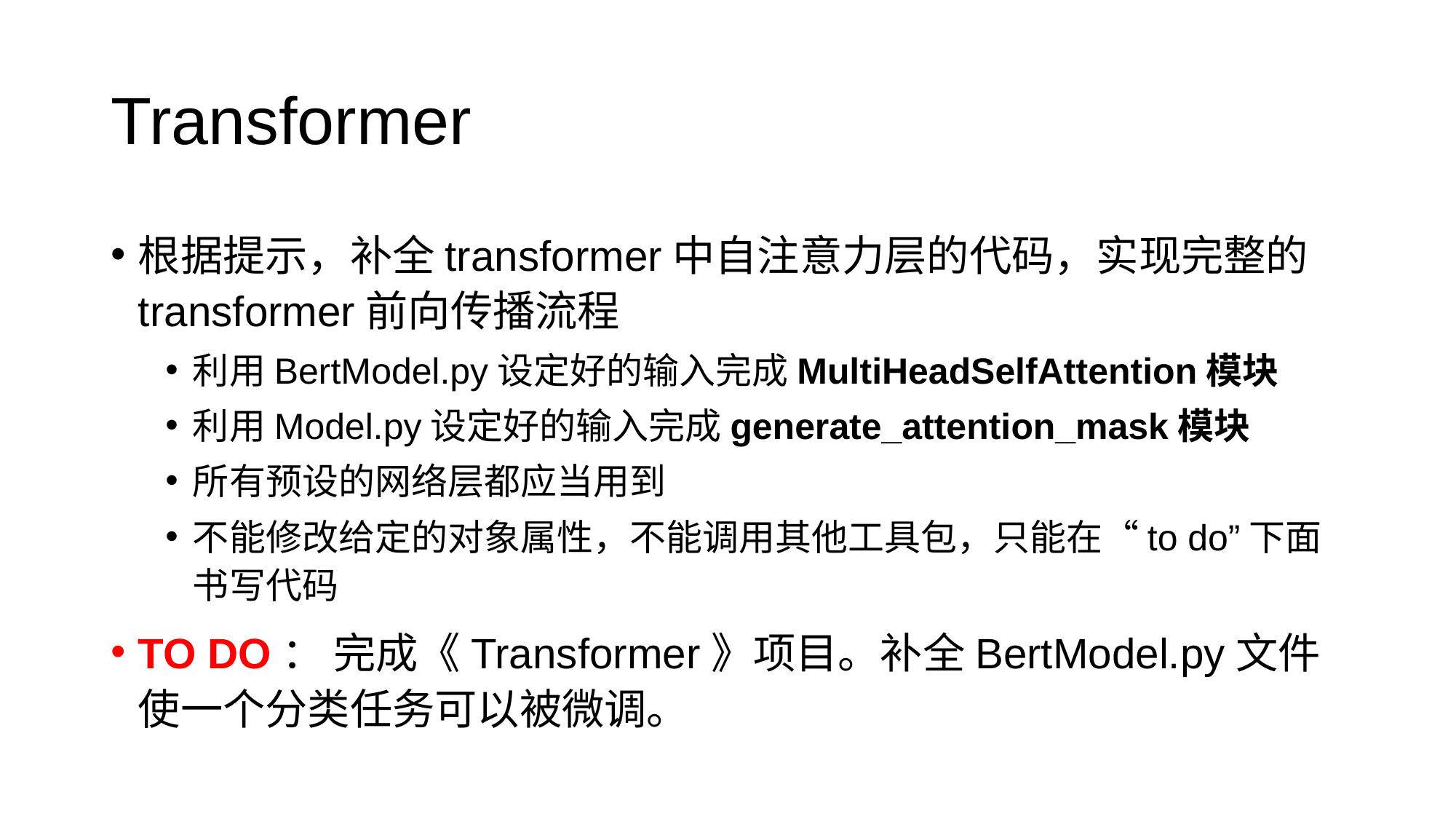

# Transformer
根据提示，补全transformer中自注意力层的代码，实现完整的transformer前向传播流程
利用BertModel.py设定好的输入完成MultiHeadSelfAttention模块
利用Model.py设定好的输入完成generate_attention_mask模块
所有预设的网络层都应当用到
不能修改给定的对象属性，不能调用其他工具包，只能在“to do”下面书写代码
TO DO： 完成《Transformer》项目。补全BertModel.py文件使一个分类任务可以被微调。